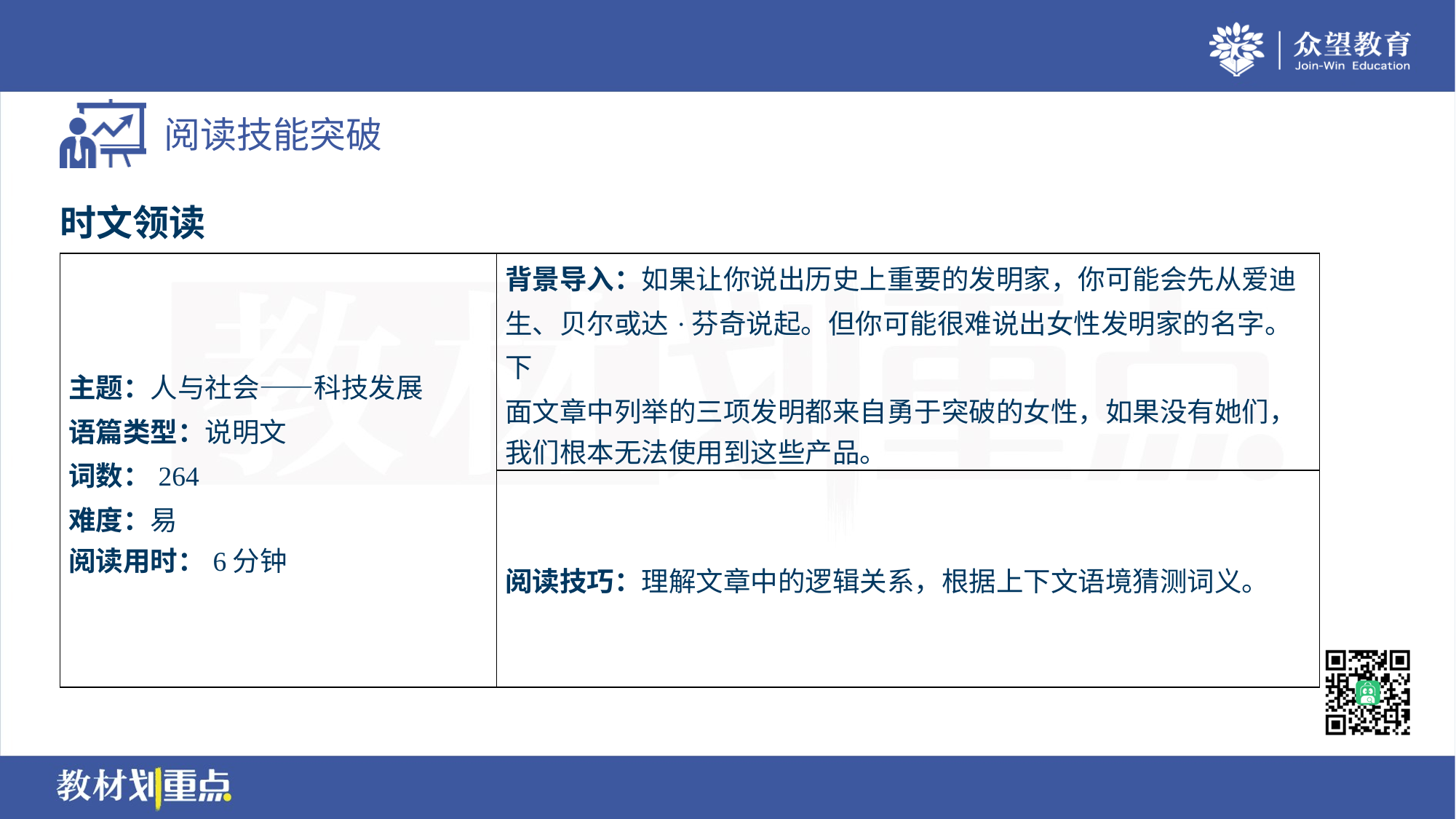

时文领读
| 主题：人与社会——科技发展 语篇类型：说明文 词数：264 难度：易 阅读用时：6分钟 | 背景导入：如果让你说出历史上重要的发明家，你可能会先从爱迪 生、贝尔或达·芬奇说起。但你可能很难说出女性发明家的名字。下 面文章中列举的三项发明都来自勇于突破的女性，如果没有她们， 我们根本无法使用到这些产品。 |
| --- | --- |
|  | 阅读技巧：理解文章中的逻辑关系，根据上下文语境猜测词义。 |